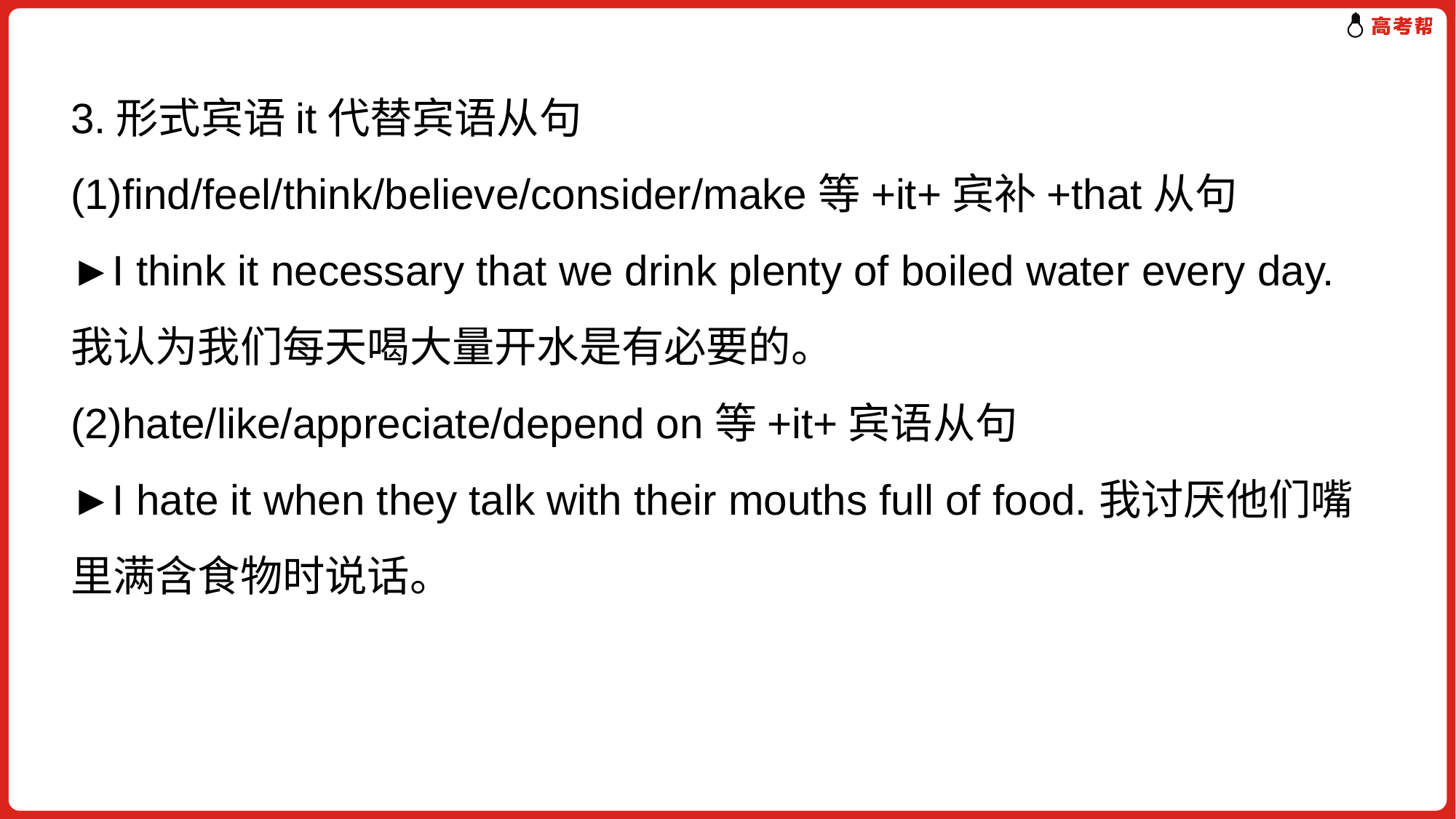

3.形式宾语it代替宾语从句
(1)find/feel/think/believe/consider/make等+it+宾补+that从句
►I think it necessary that we drink plenty of boiled water every day.我认为我们每天喝大量开水是有必要的。
(2)hate/like/appreciate/depend on等+it+宾语从句
►I hate it when they talk with their mouths full of food.我讨厌他们嘴里满含食物时说话。